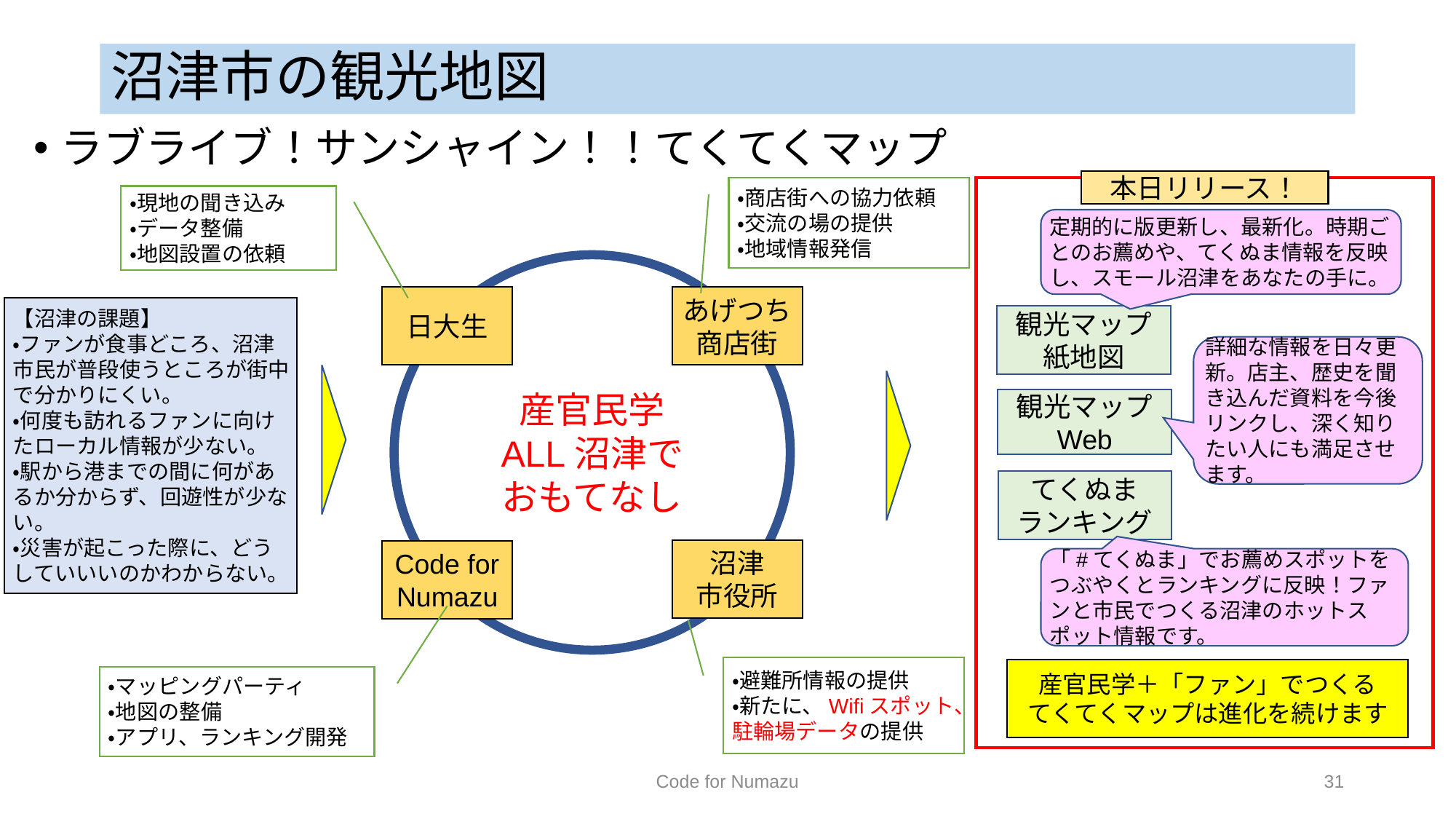

# 沼津市の観光地図
ラブライブ！サンシャイン！！てくてくマップ
本日リリース！
・商店街への協力依頼
・交流の場の提供
・地域情報発信

・現地の聞き込み
・データ整備
・地図設置の依頼
定期的に版更新し、最新化。時期ごとのお薦めや、てくぬま情報を反映し、スモール沼津をあなたの手に。

日大生
あげつち
商店街
【沼津の課題】
・ファンが食事どころ、沼津市民が普段使うところが街中で分かりにくい。
・何度も訪れるファンに向けたローカル情報が少ない。
・駅から港までの間に何があるか分からず、回遊性が少ない。
・災害が起こった際に、どうしていいいのかわからない。
観光マップ
紙地図
詳細な情報を日々更新。店主、歴史を聞き込んだ資料を今後リンクし、深く知りたい人にも満足させます。
産官民学
ALL沼津で
おもてなし
観光マップ
Web

てくぬま
ランキング
沼津
市役所
Code for
Numazu
「#てくぬま」でお薦めスポットをつぶやくとランキングに反映！ファンと市民でつくる沼津のホットスポット情報です。
・避難所情報の提供
・新たに、Wifiスポット、駐輪場データの提供
産官民学＋「ファン」でつくる
てくてくマップは進化を続けます
・マッピングパーティ
・地図の整備
・アプリ、ランキング開発
Code for Numazu
31